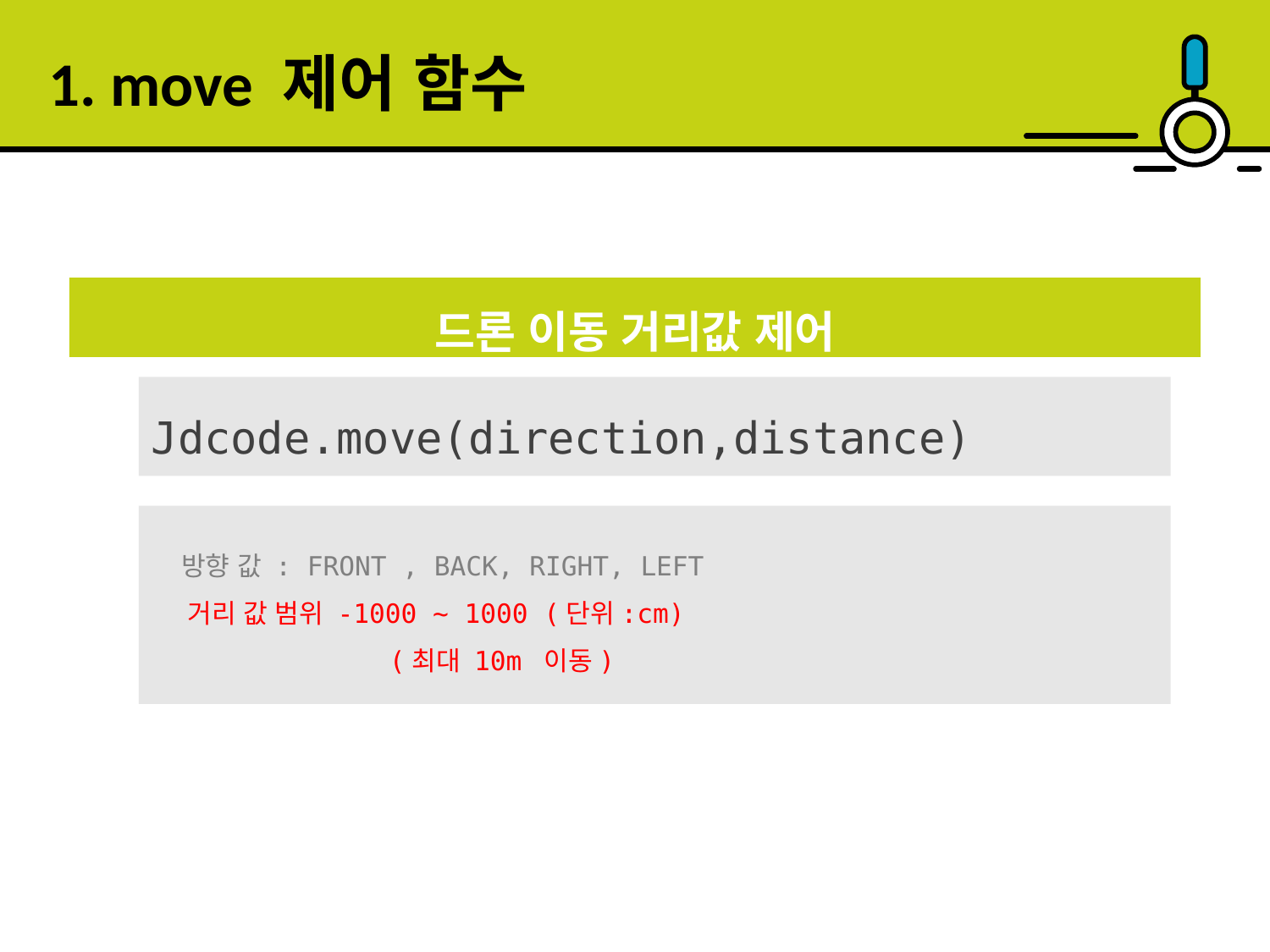

1. move 제어 함수
드론 이동 거리값 제어
Jdcode.move(direction,distance)
    방향 값 : FRONT , BACK, RIGHT, LEFT
    거리 값 범위 -1000 ~ 1000 (단위:cm)
               (최대 10m 이동)